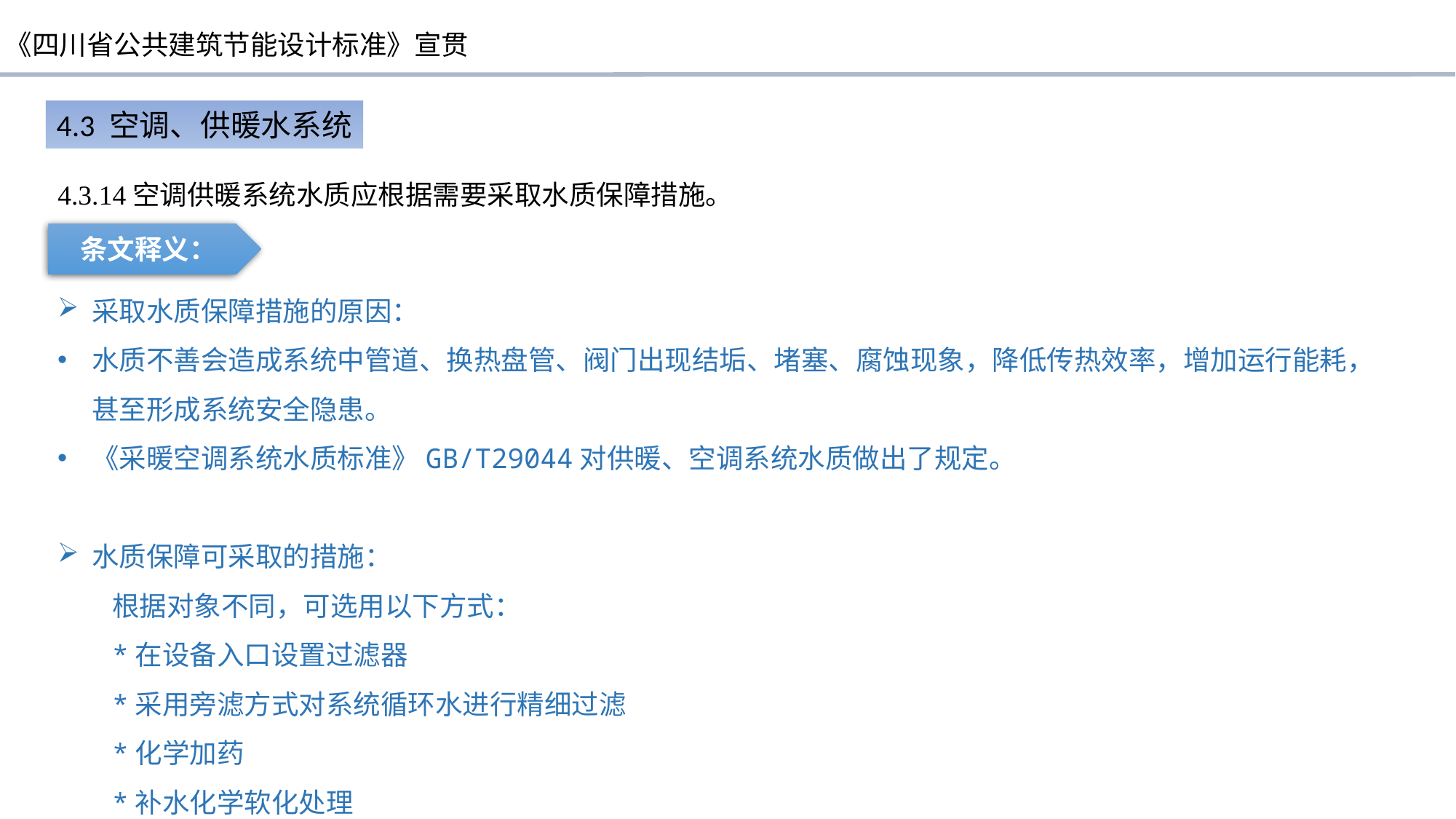

4.3 空调、供暖水系统
4.3.14空调供暖系统水质应根据需要采取水质保障措施。

条文释义：

采取水质保障措施的原因：
水质不善会造成系统中管道、换热盘管、阀门出现结垢、堵塞、腐蚀现象，降低传热效率，增加运行能耗，甚至形成系统安全隐患。
《采暖空调系统水质标准》GB/T29044对供暖、空调系统水质做出了规定。

水质保障可采取的措施：
根据对象不同，可选用以下方式：
*在设备入口设置过滤器
*采用旁滤方式对系统循环水进行精细过滤
*化学加药
*补水化学软化处理